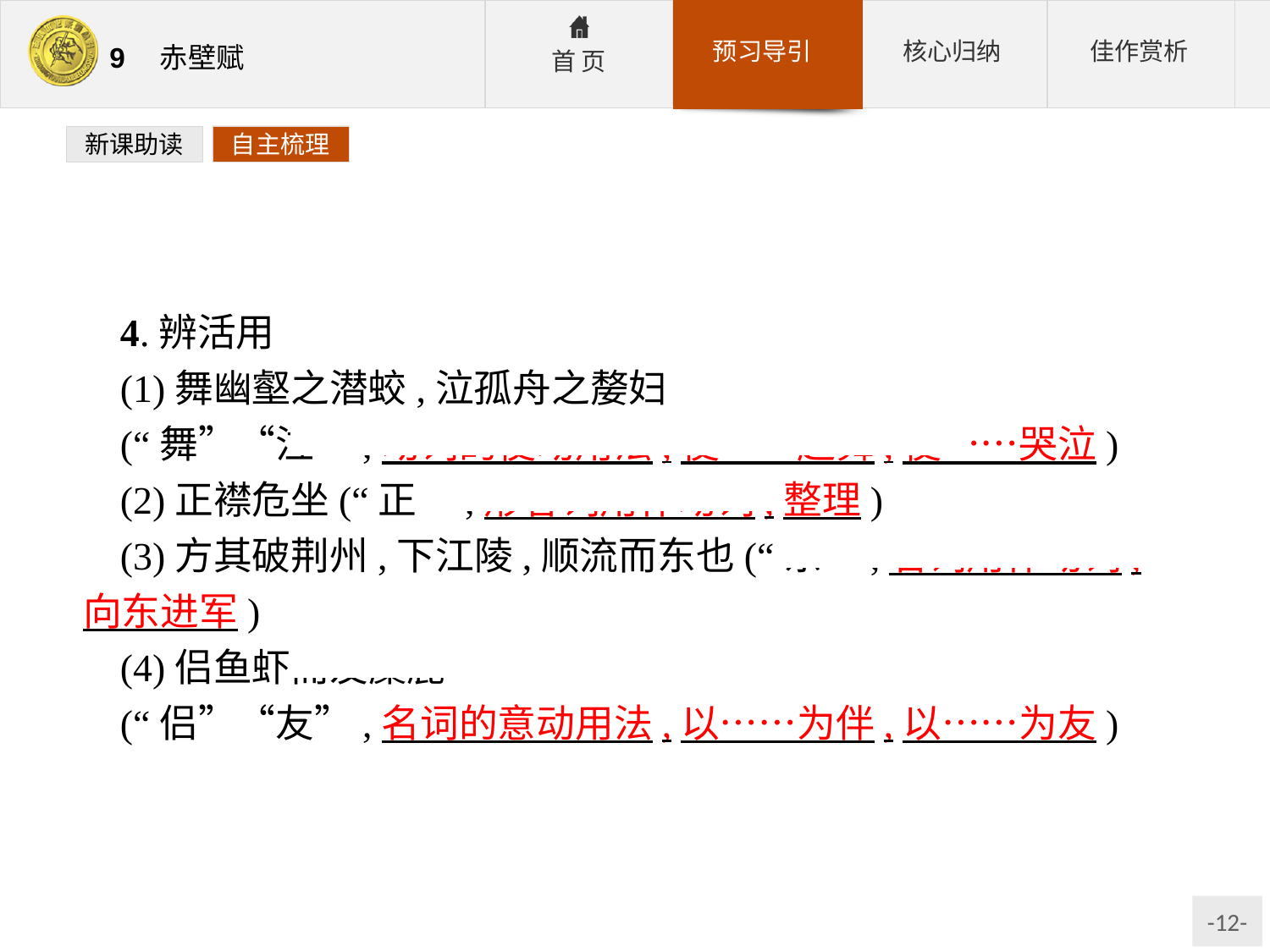

新课助读
自主梳理
4.辨活用
(1)舞幽壑之潜蛟,泣孤舟之嫠妇
(“舞”“泣”,动词的使动用法,使……起舞,使……哭泣)
(2)正襟危坐(“正”,形容词用作动词,整理)
(3)方其破荆州,下江陵,顺流而东也(“东”,名词用作动词,向东进军)
(4)侣鱼虾而友麋鹿
(“侣”“友”,名词的意动用法,以……为伴,以……为友)